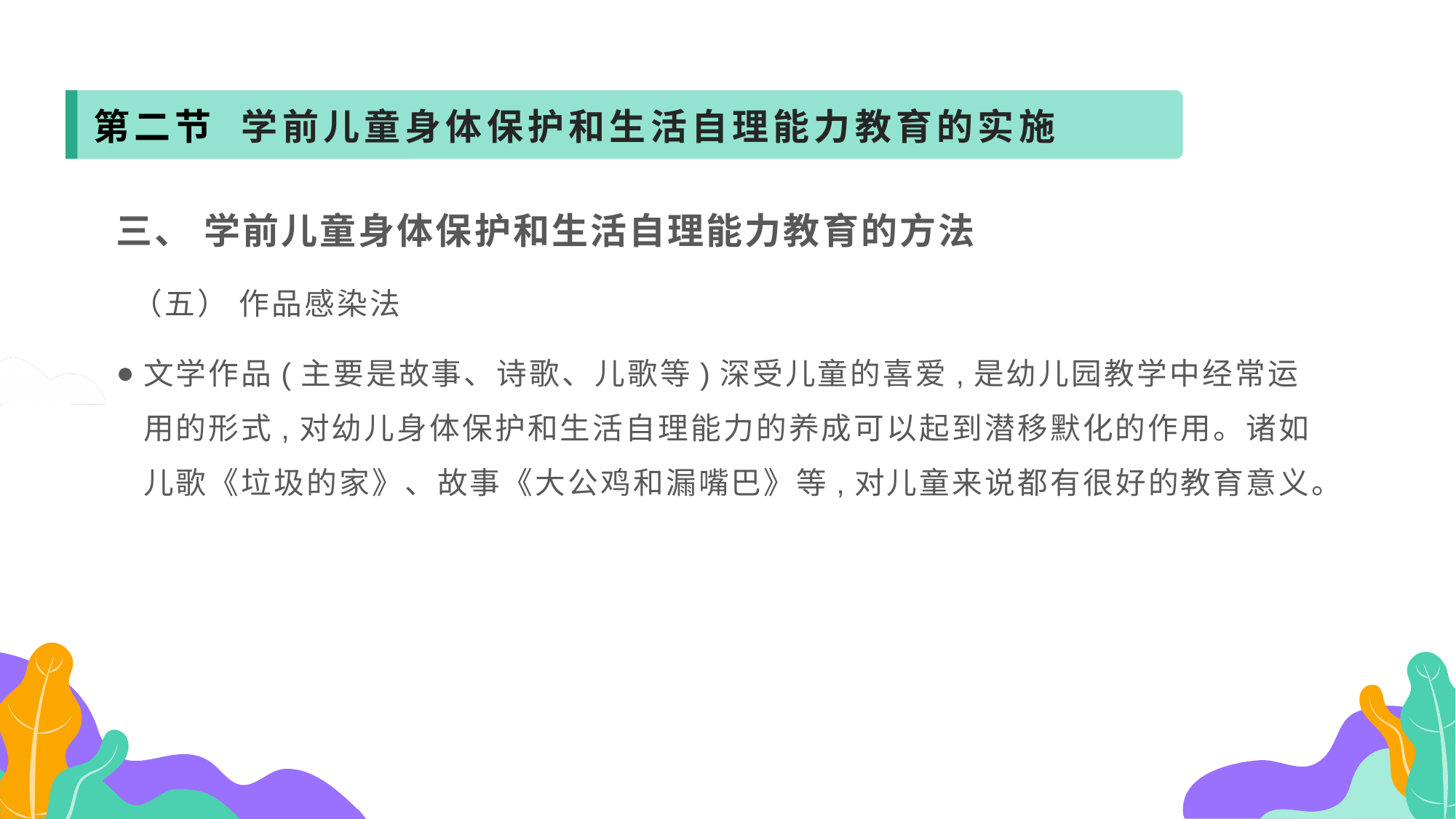

第二节  学前儿童身体保护和生活自理能力教育的实施
三、 学前儿童身体保护和生活自理能力教育的方法
 （五） 作品感染法
文学作品(主要是故事、诗歌、儿歌等)深受儿童的喜爱,是幼儿园教学中经常运用的形式,对幼儿身体保护和生活自理能力的养成可以起到潜移默化的作用。诸如儿歌《垃圾的家》、故事《大公鸡和漏嘴巴》等,对儿童来说都有很好的教育意义。